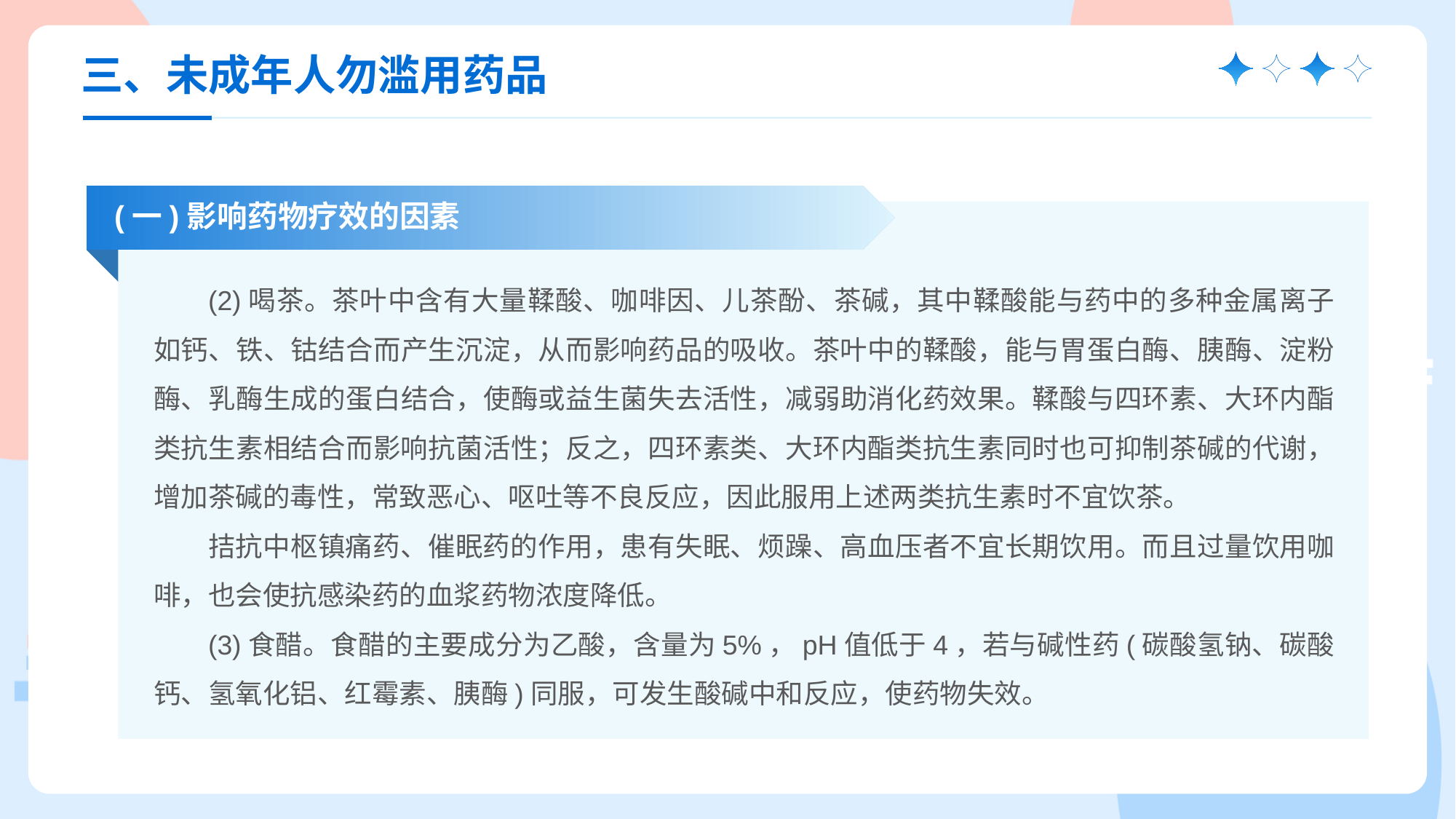

三、未成年人勿滥用药品
(一)影响药物疗效的因素

(2)喝茶。茶叶中含有大量鞣酸、咖啡因、儿茶酚、茶碱，其中鞣酸能与药中的多种金属离子如钙、铁、钴结合而产生沉淀，从而影响药品的吸收。茶叶中的鞣酸，能与胃蛋白酶、胰酶、淀粉酶、乳酶生成的蛋白结合，使酶或益生菌失去活性，减弱助消化药效果。鞣酸与四环素、大环内酯类抗生素相结合而影响抗菌活性；反之，四环素类、大环内酯类抗生素同时也可抑制茶碱的代谢，增加茶碱的毒性，常致恶心、呕吐等不良反应，因此服用上述两类抗生素时不宜饮茶。
拮抗中枢镇痛药、催眠药的作用，患有失眠、烦躁、高血压者不宜长期饮用。而且过量饮用咖啡，也会使抗感染药的血浆药物浓度降低。
(3)食醋。食醋的主要成分为乙酸，含量为5%，pH值低于4，若与碱性药(碳酸氢钠、碳酸钙、氢氧化铝、红霉素、胰酶)同服，可发生酸碱中和反应，使药物失效。